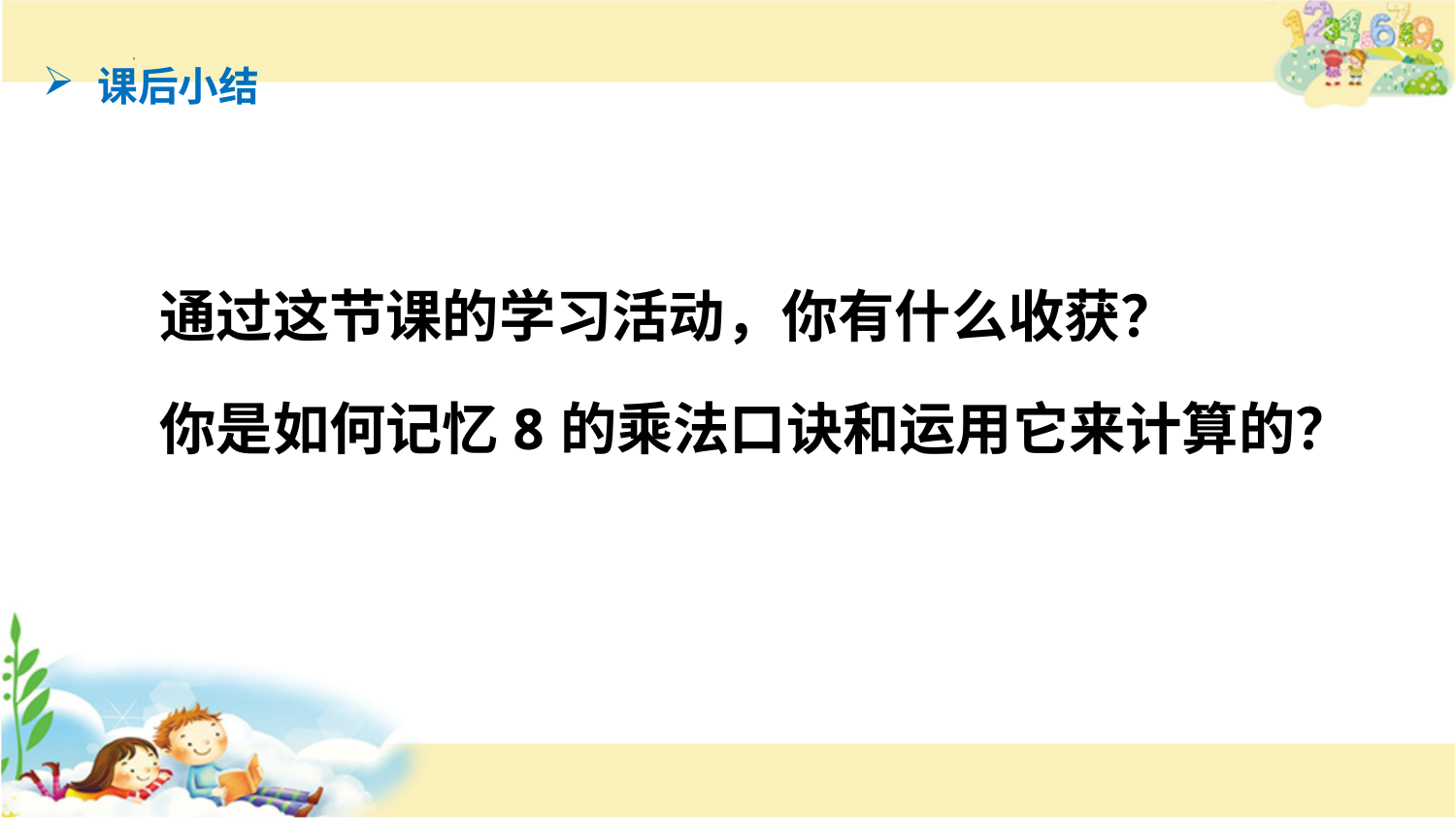

课后小结
通过这节课的学习活动，你有什么收获？
你是如何记忆8的乘法口诀和运用它来计算的？